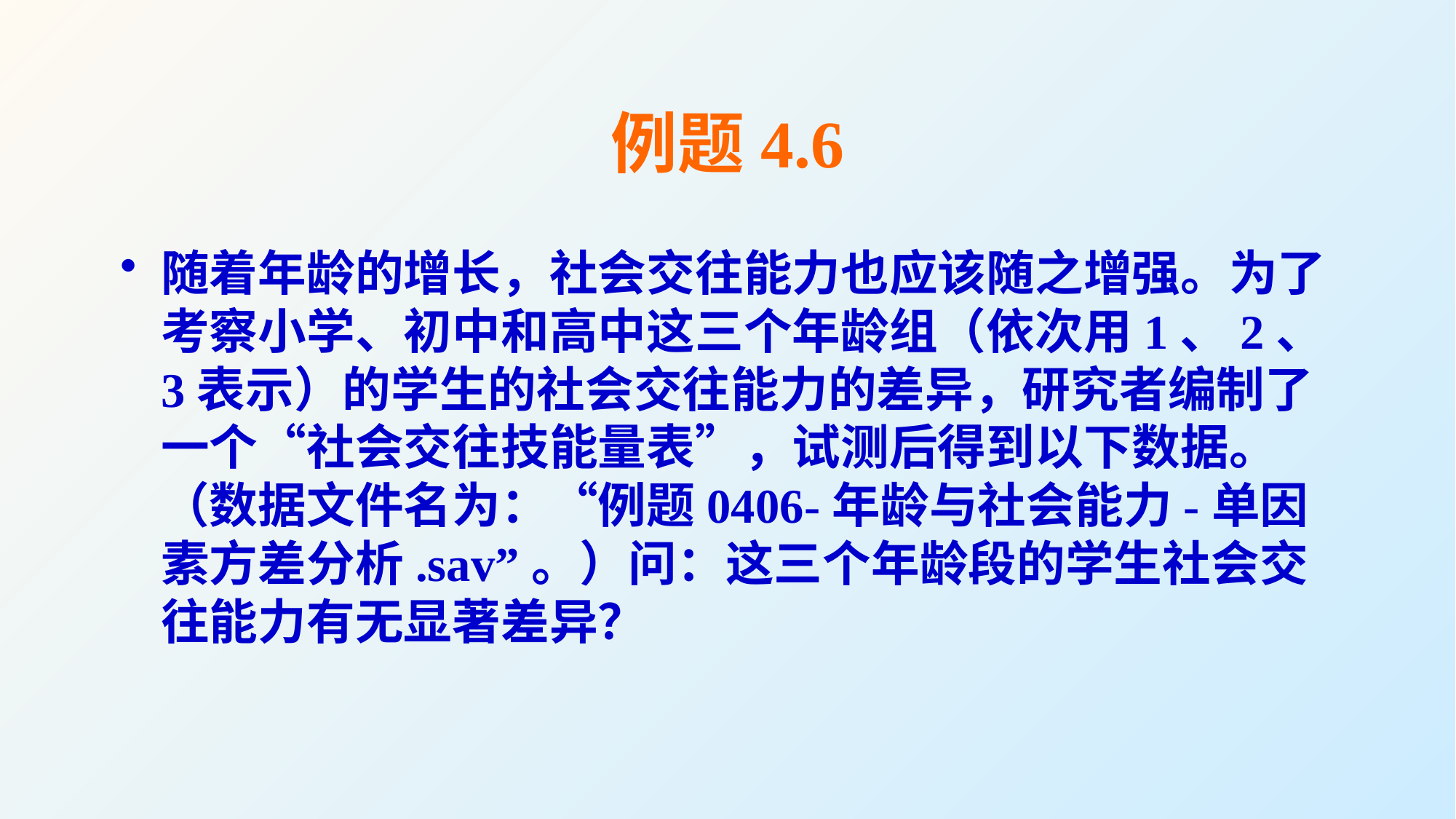

# 例题4.6
随着年龄的增长，社会交往能力也应该随之增强。为了考察小学、初中和高中这三个年龄组（依次用1、2、3表示）的学生的社会交往能力的差异，研究者编制了一个“社会交往技能量表”，试测后得到以下数据。（数据文件名为：“例题0406-年龄与社会能力-单因素方差分析.sav”。）问：这三个年龄段的学生社会交往能力有无显著差异？